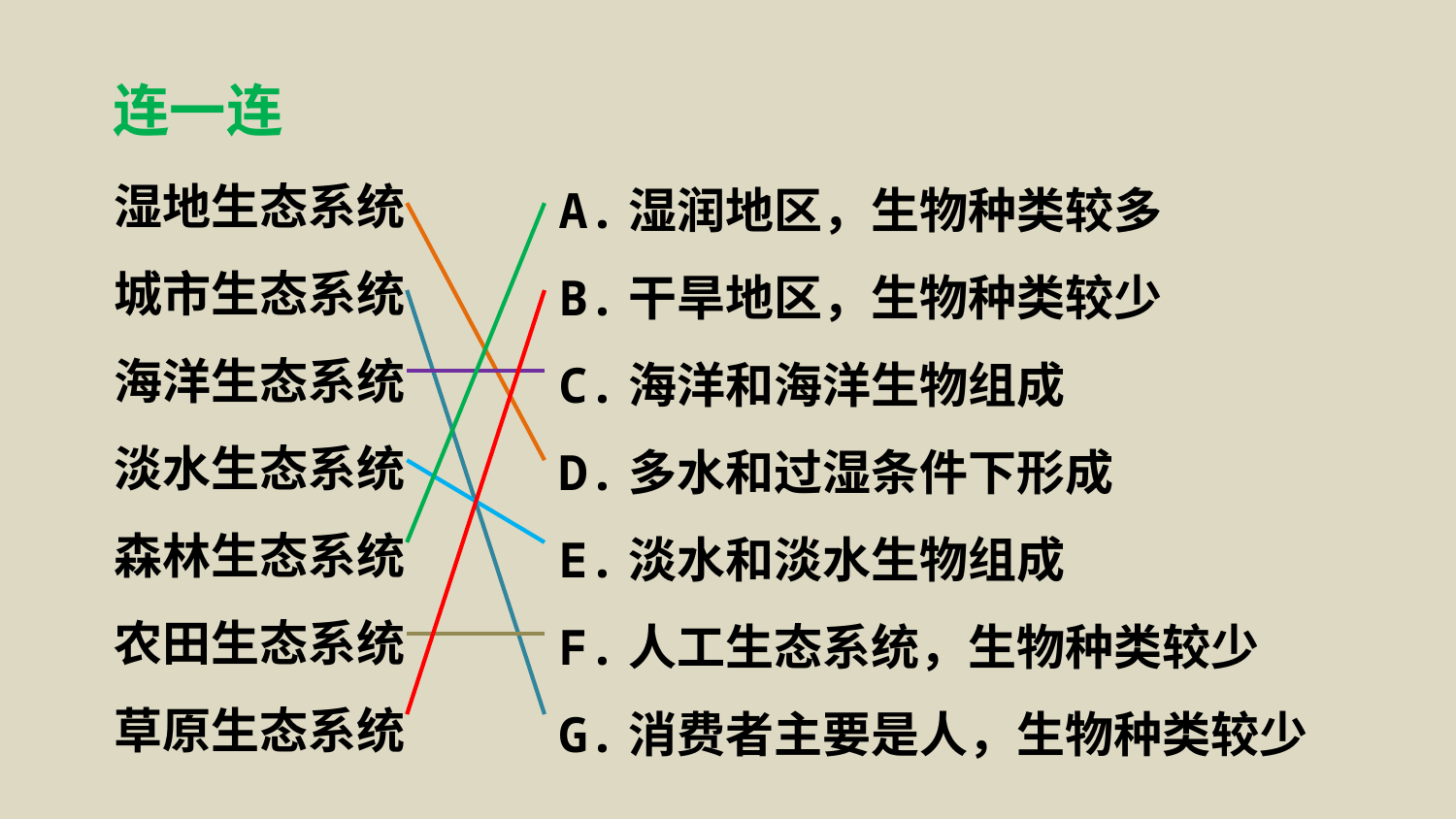

连一连
湿地生态系统
城市生态系统
海洋生态系统
淡水生态系统
森林生态系统
农田生态系统
草原生态系统
A.湿润地区，生物种类较多
B.干旱地区，生物种类较少
C.海洋和海洋生物组成
D.多水和过湿条件下形成
E.淡水和淡水生物组成
F.人工生态系统，生物种类较少
G.消费者主要是人，生物种类较少